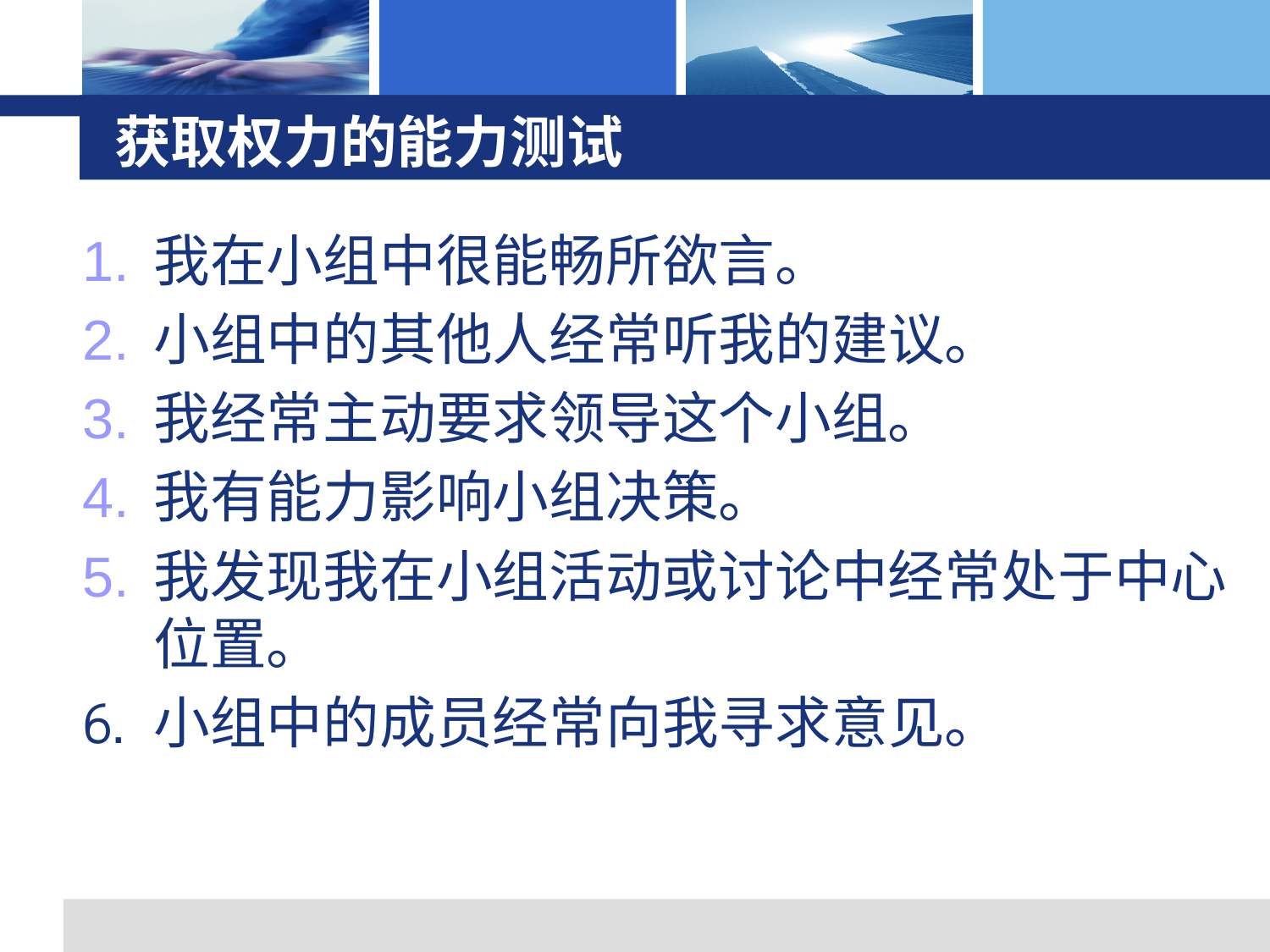

# 获取权力的能力测试
我在小组中很能畅所欲言。
小组中的其他人经常听我的建议。
我经常主动要求领导这个小组。
我有能力影响小组决策。
我发现我在小组活动或讨论中经常处于中心位置。
6. 	小组中的成员经常向我寻求意见。